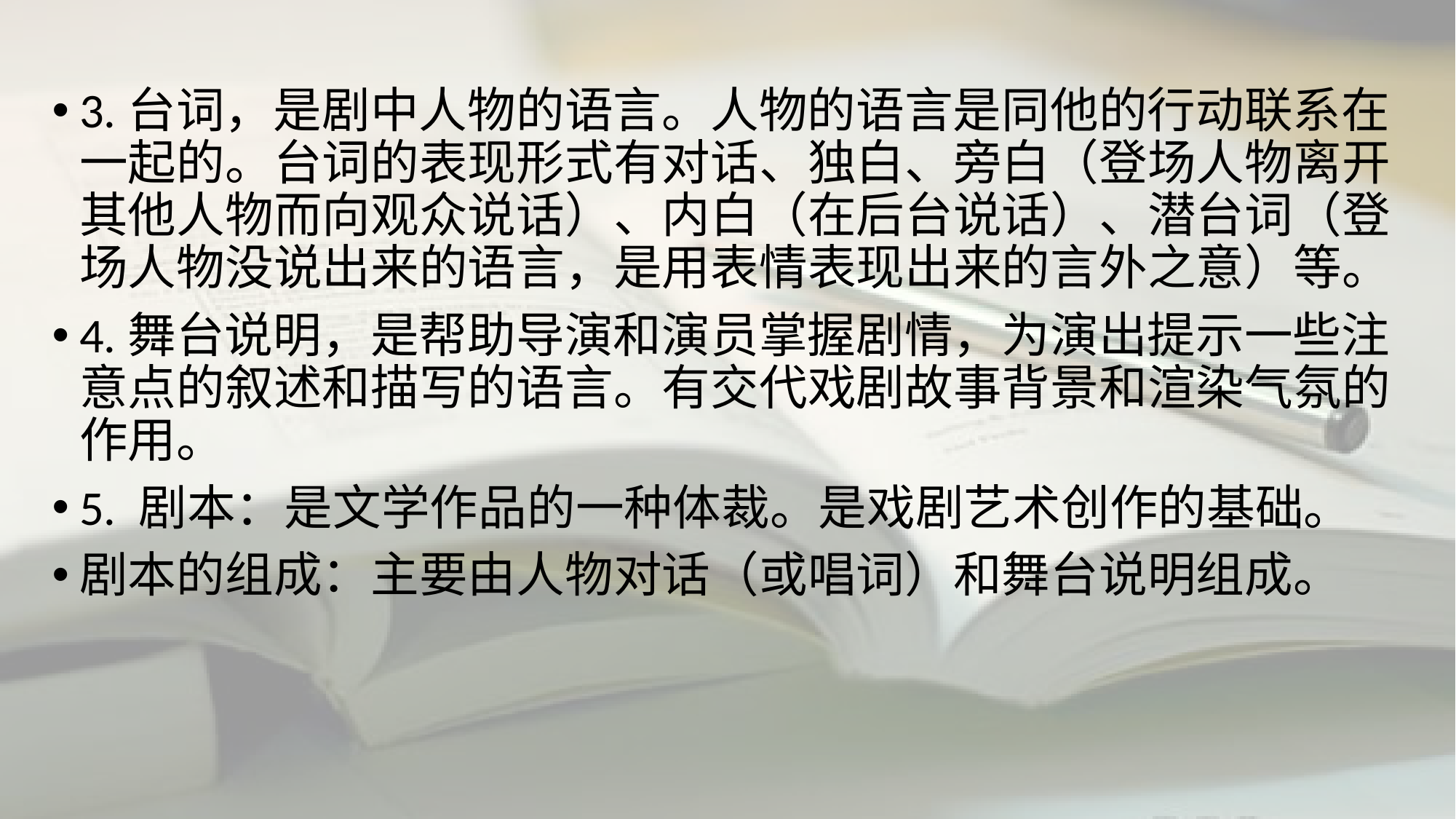

3.台词，是剧中人物的语言。人物的语言是同他的行动联系在一起的。台词的表现形式有对话、独白、旁白（登场人物离开其他人物而向观众说话）、内白（在后台说话）、潜台词（登场人物没说出来的语言，是用表情表现出来的言外之意）等。
4.舞台说明，是帮助导演和演员掌握剧情，为演出提示一些注意点的叙述和描写的语言。有交代戏剧故事背景和渲染气氛的作用。
5. 剧本：是文学作品的一种体裁。是戏剧艺术创作的基础。
剧本的组成：主要由人物对话（或唱词）和舞台说明组成。